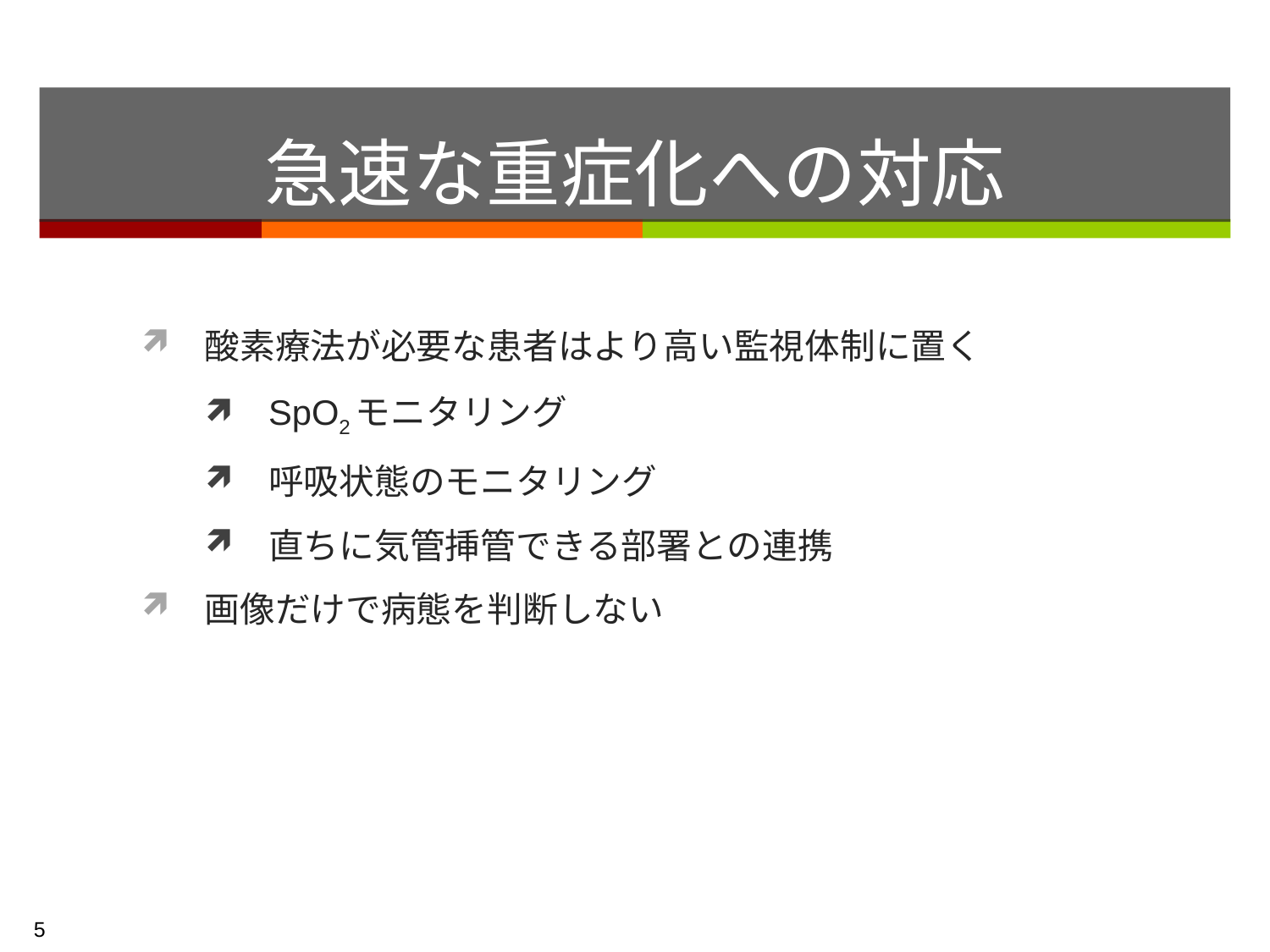

# 急速な重症化への対応
酸素療法が必要な患者はより高い監視体制に置く
SpO2モニタリング
呼吸状態のモニタリング
直ちに気管挿管できる部署との連携
画像だけで病態を判断しない

5